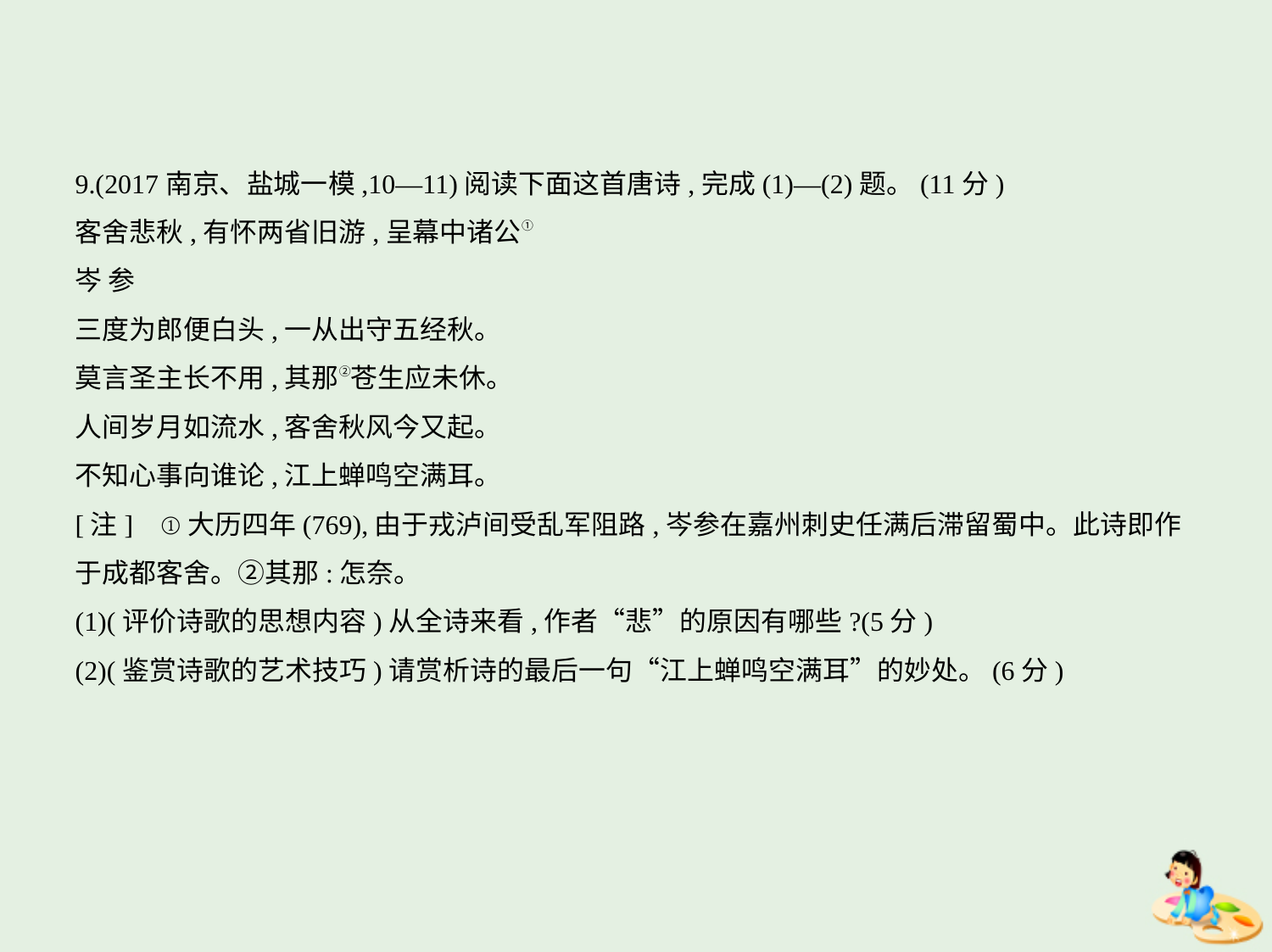

9.(2017南京、盐城一模,10—11)阅读下面这首唐诗,完成(1)—(2)题。(11分)
客舍悲秋,有怀两省旧游,呈幕中诸公①
岑 参
三度为郎便白头,一从出守五经秋。
莫言圣主长不用,其那②苍生应未休。
人间岁月如流水,客舍秋风今又起。
不知心事向谁论,江上蝉鸣空满耳。
[注]    ①大历四年(769),由于戎泸间受乱军阻路,岑参在嘉州刺史任满后滞留蜀中。此诗即作
于成都客舍。②其那:怎奈。
(1)(评价诗歌的思想内容)从全诗来看,作者“悲”的原因有哪些?(5分)
(2)(鉴赏诗歌的艺术技巧)请赏析诗的最后一句“江上蝉鸣空满耳”的妙处。(6分)